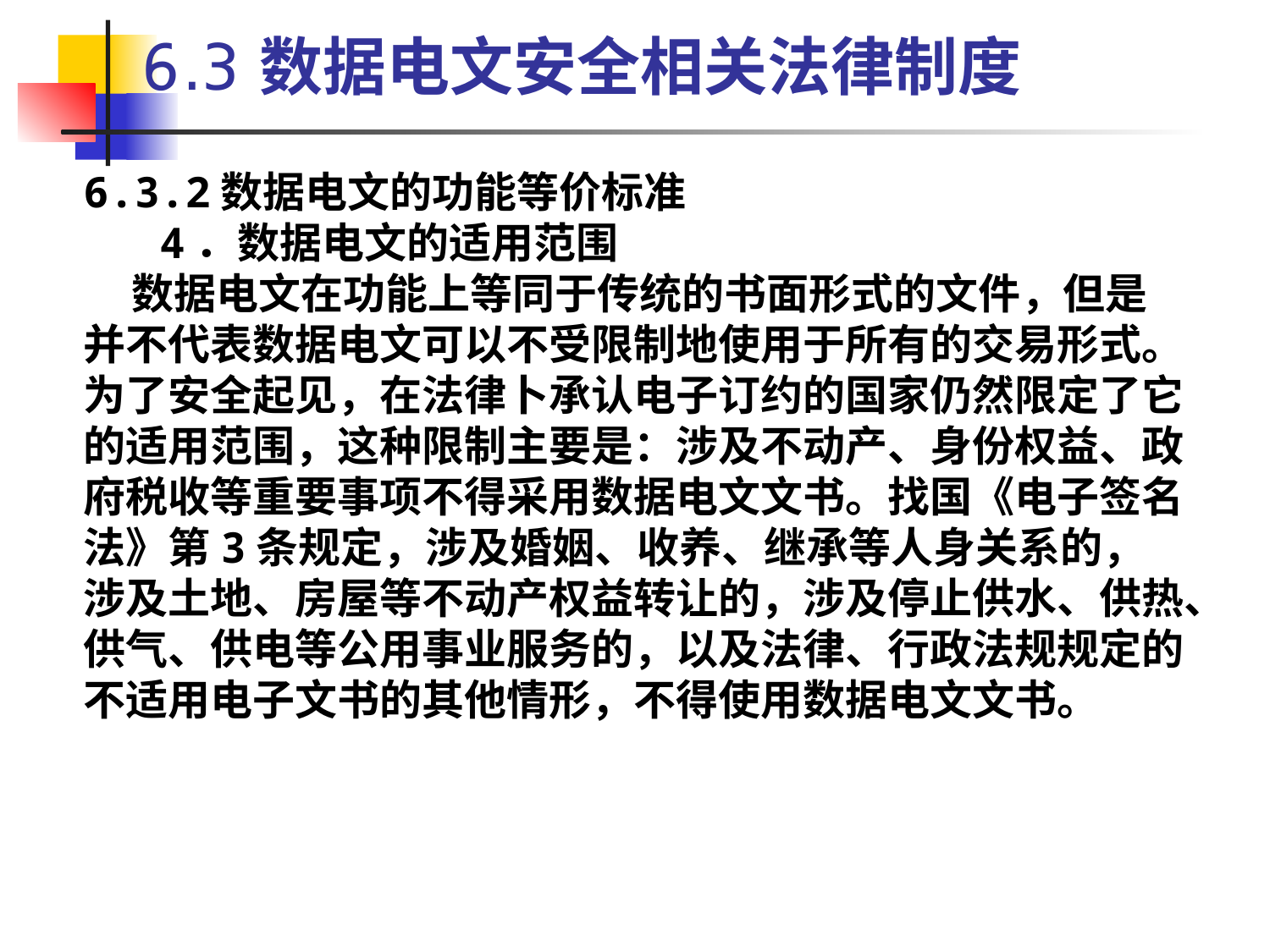

6.3数据电文安全相关法律制度
6.3.2数据电文的功能等价标准
   4．数据电文的适用范围
    数据电文在功能上等同于传统的书面形式的文件，但是并不代表数据电文可以不受限制地使用于所有的交易形式。为了安全起见，在法律卜承认电子订约的国家仍然限定了它的适用范围，这种限制主要是：涉及不动产、身份权益、政府税收等重要事项不得采用数据电文文书。找国《电子签名法》第3条规定，涉及婚姻、收养、继承等人身关系的，涉及土地、房屋等不动产权益转让的，涉及停止供水、供热、供气、供电等公用事业服务的，以及法律、行政法规规定的不适用电子文书的其他情形，不得使用数据电文文书。